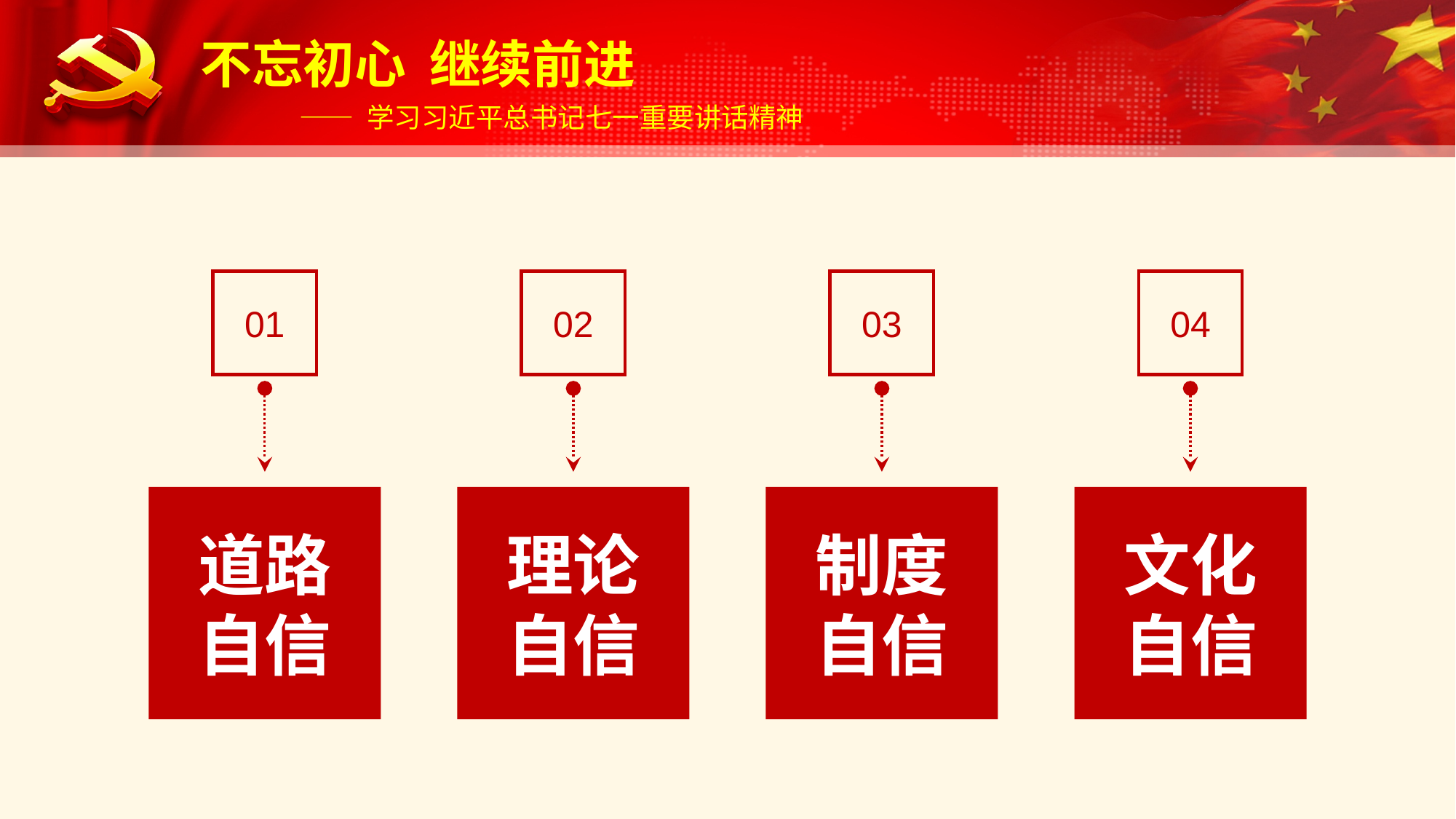

01
02
03
04
道路
自信
理论
自信
制度
自信
文化
自信